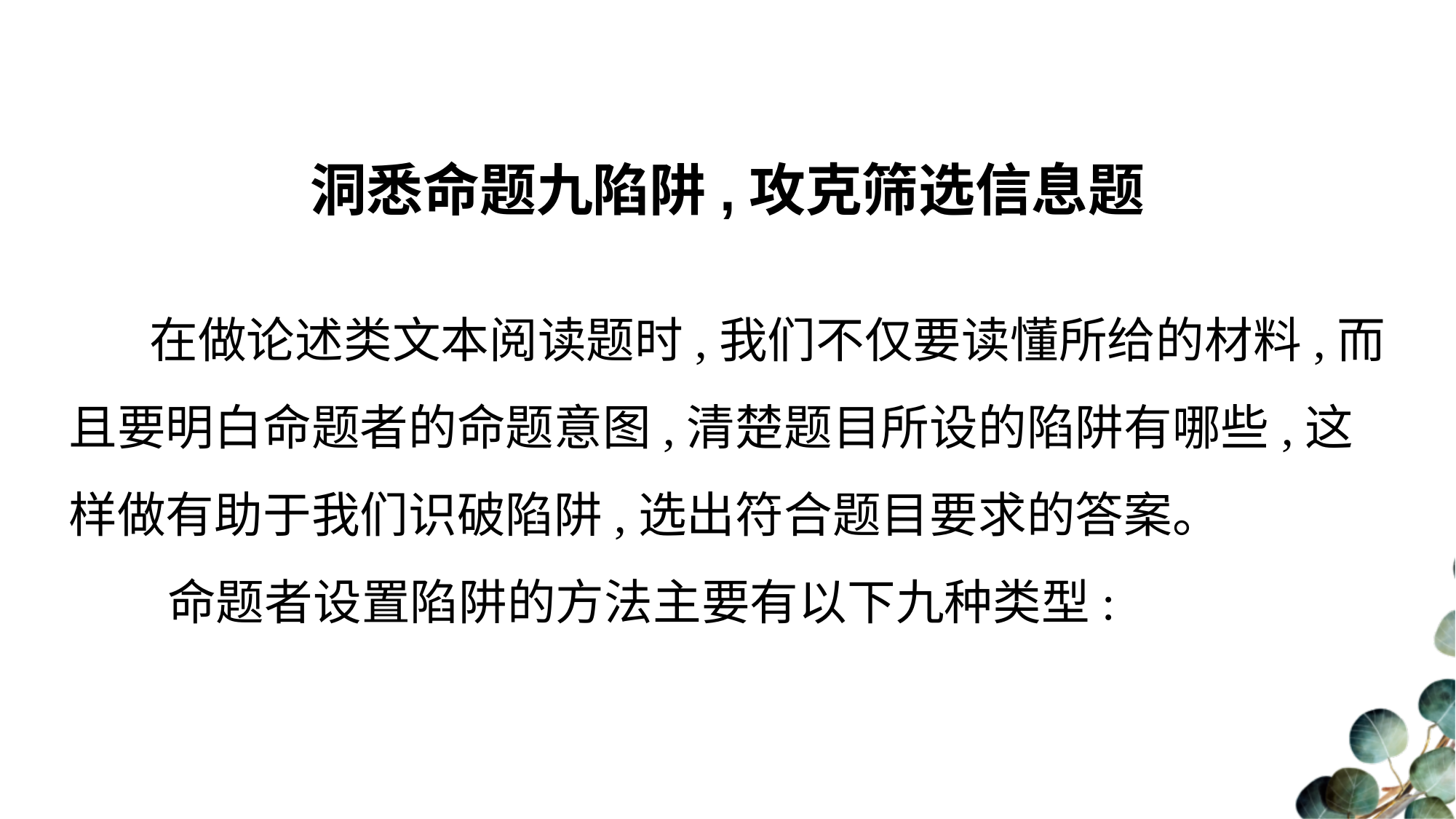

洞悉命题九陷阱,攻克筛选信息题

　　在做论述类文本阅读题时,我们不仅要读懂所给的材料,而且要明白命题者的命题意图,清楚题目所设的陷阱有哪些,这样做有助于我们识破陷阱,选出符合题目要求的答案。
        命题者设置陷阱的方法主要有以下九种类型: